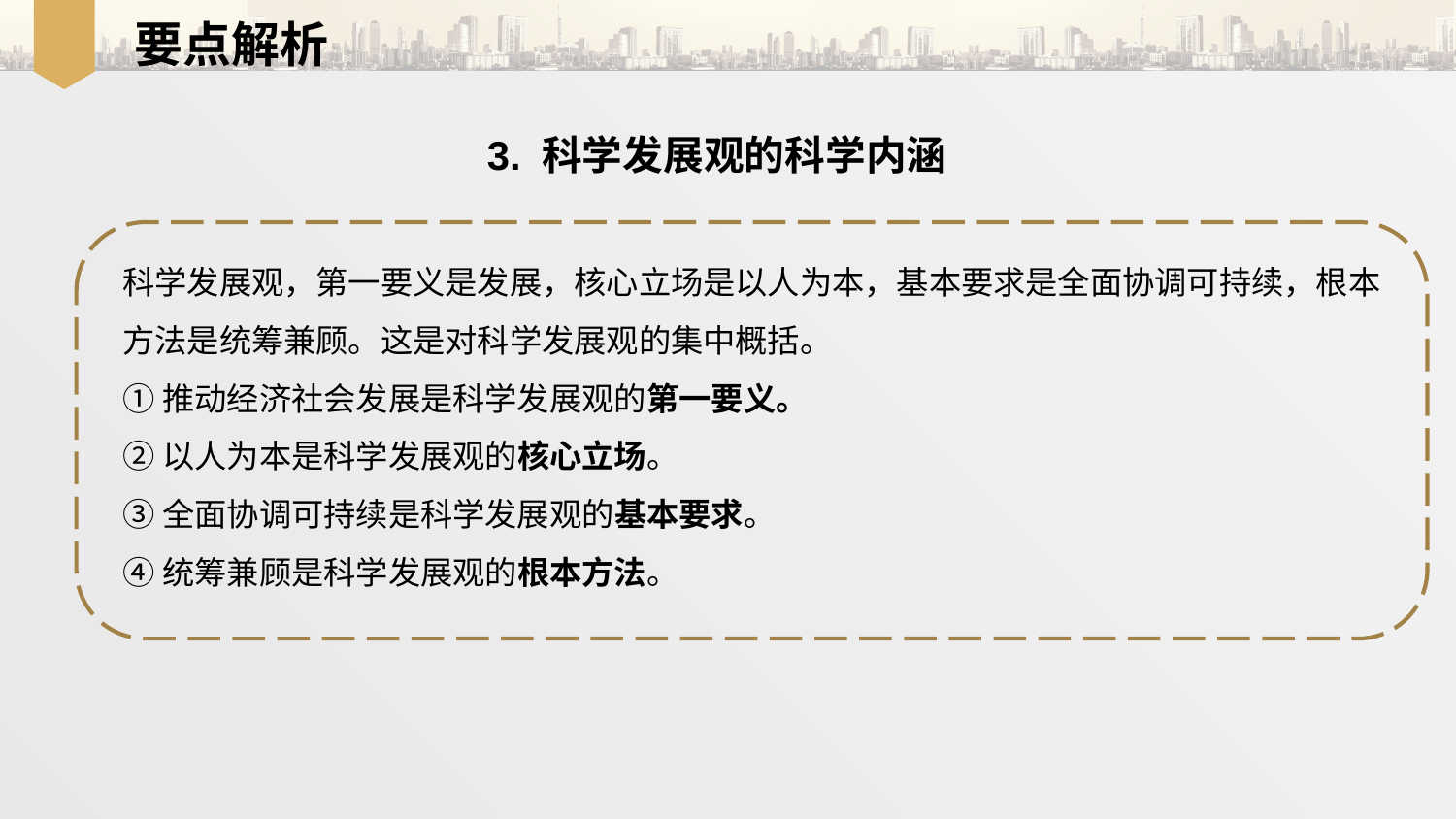

要点解析
3. 科学发展观的科学内涵

科学发展观，第一要义是发展，核心立场是以人为本，基本要求是全面协调可持续，根本方法是统筹兼顾。这是对科学发展观的集中概括。
①推动经济社会发展是科学发展观的第一要义。
②以人为本是科学发展观的核心立场。
③全面协调可持续是科学发展观的基本要求。
④统筹兼顾是科学发展观的根本方法。